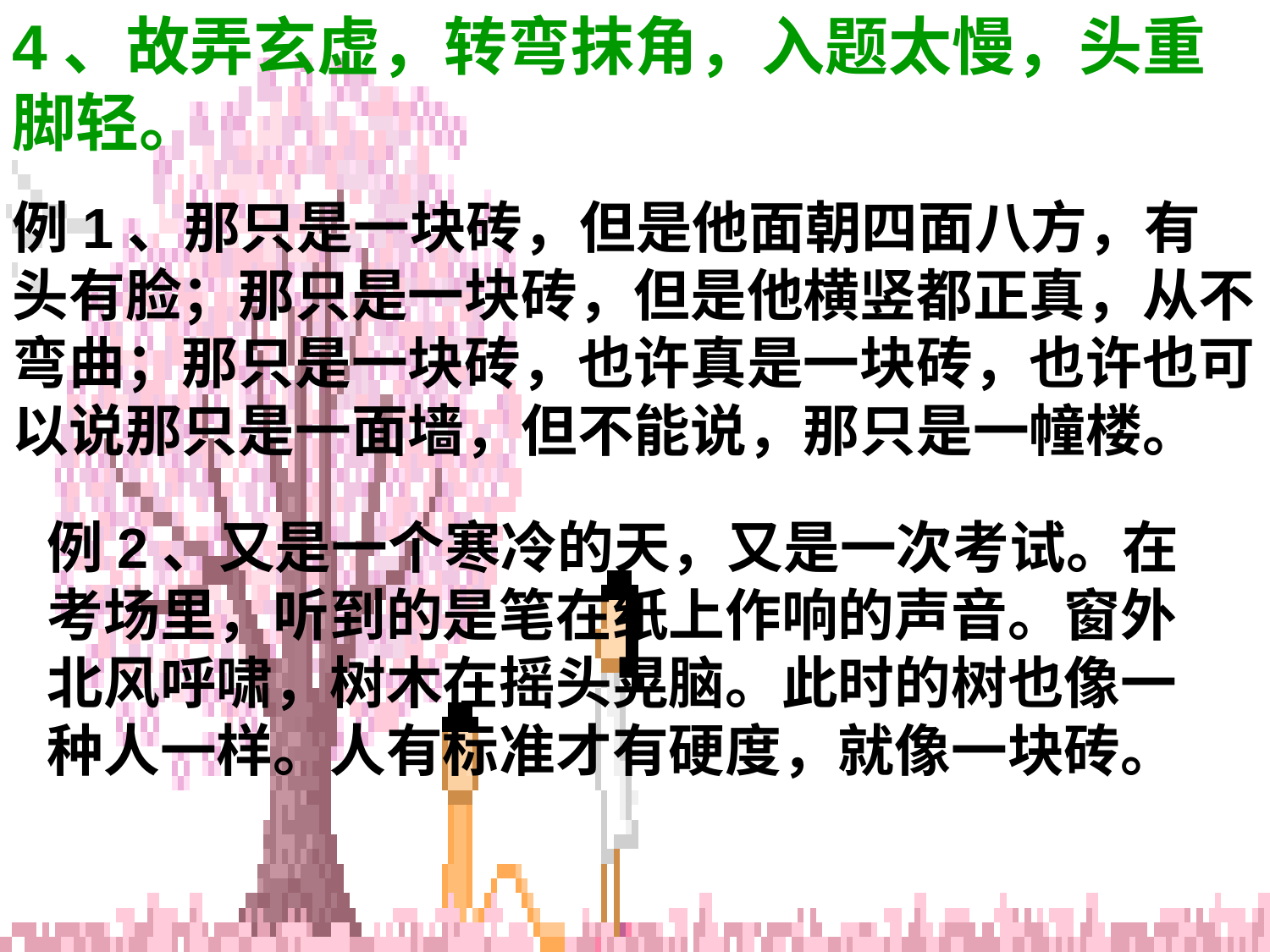

4、故弄玄虚，转弯抹角，入题太慢，头重脚轻。
例1、那只是一块砖，但是他面朝四面八方，有头有脸；那只是一块砖，但是他横竖都正真，从不弯曲；那只是一块砖，也许真是一块砖，也许也可以说那只是一面墙，但不能说，那只是一幢楼。
例2、又是一个寒冷的天，又是一次考试。在考场里，听到的是笔在纸上作响的声音。窗外北风呼啸，树木在摇头晃脑。此时的树也像一种人一样。人有标准才有硬度，就像一块砖。